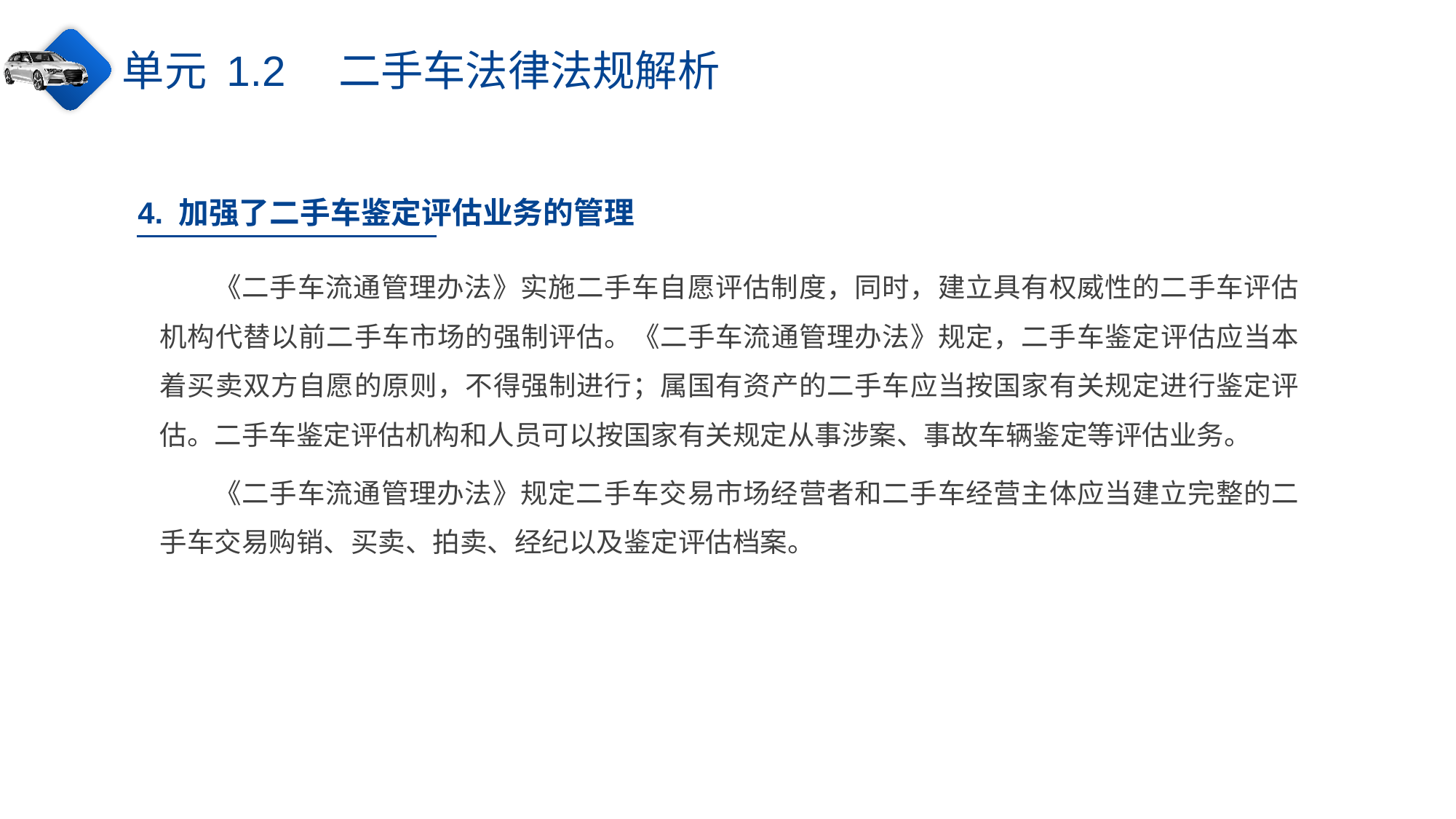

单元 1.2　二手车法律法规解析
4. 加强了二手车鉴定评估业务的管理
《二手车流通管理办法》实施二手车自愿评估制度，同时，建立具有权威性的二手车评估机构代替以前二手车市场的强制评估。《二手车流通管理办法》规定，二手车鉴定评估应当本着买卖双方自愿的原则，不得强制进行；属国有资产的二手车应当按国家有关规定进行鉴定评估。二手车鉴定评估机构和人员可以按国家有关规定从事涉案、事故车辆鉴定等评估业务。
《二手车流通管理办法》规定二手车交易市场经营者和二手车经营主体应当建立完整的二手车交易购销、买卖、拍卖、经纪以及鉴定评估档案。